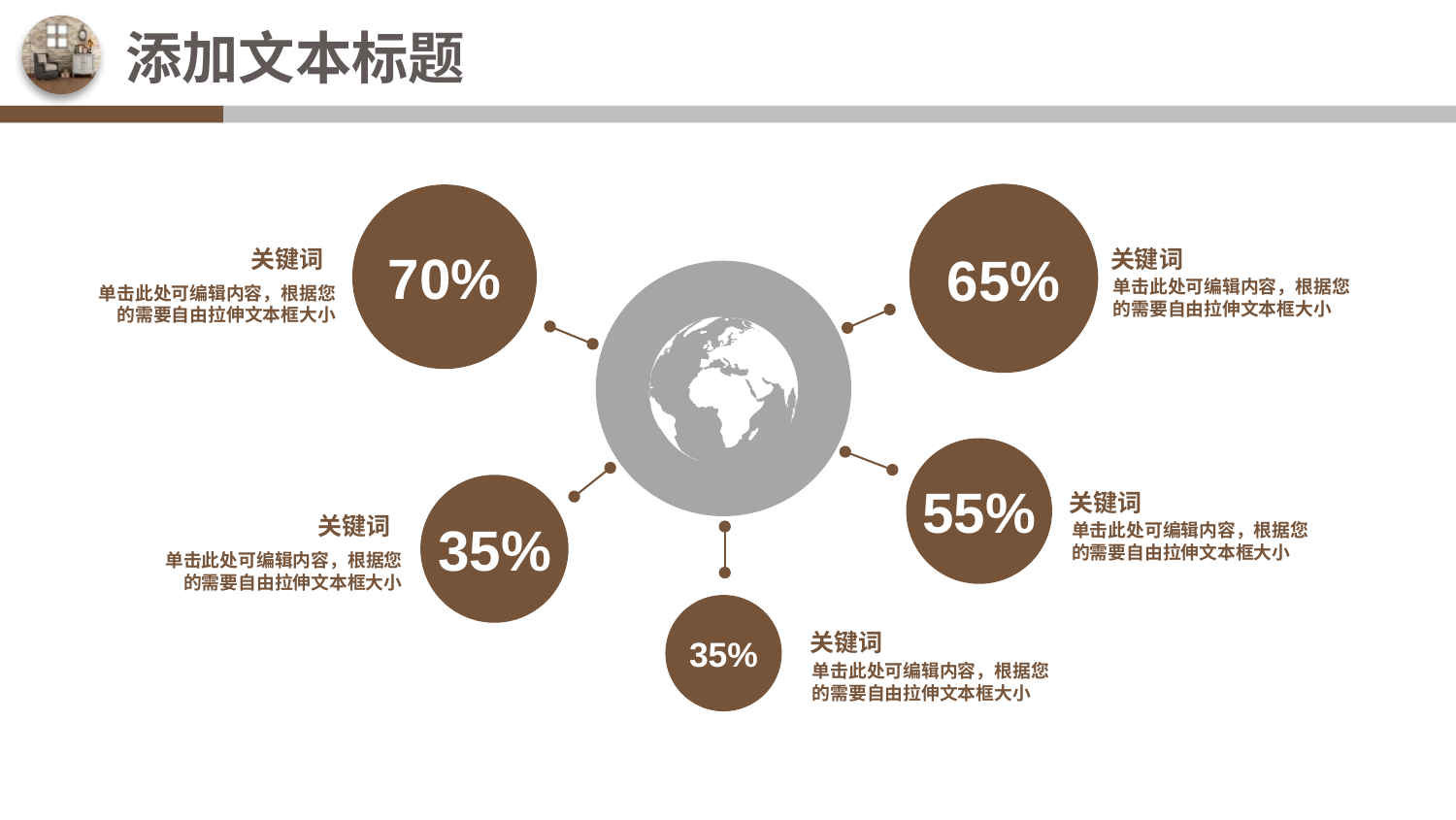

添加文本标题

65%

70%
关键词
单击此处可编辑内容，根据您的需要自由拉伸文本框大小
关键词
单击此处可编辑内容，根据您的需要自由拉伸文本框大小

55%

35%

关键词
单击此处可编辑内容，根据您的需要自由拉伸文本框大小
关键词
单击此处可编辑内容，根据您的需要自由拉伸文本框大小

35%
关键词
单击此处可编辑内容，根据您的需要自由拉伸文本框大小